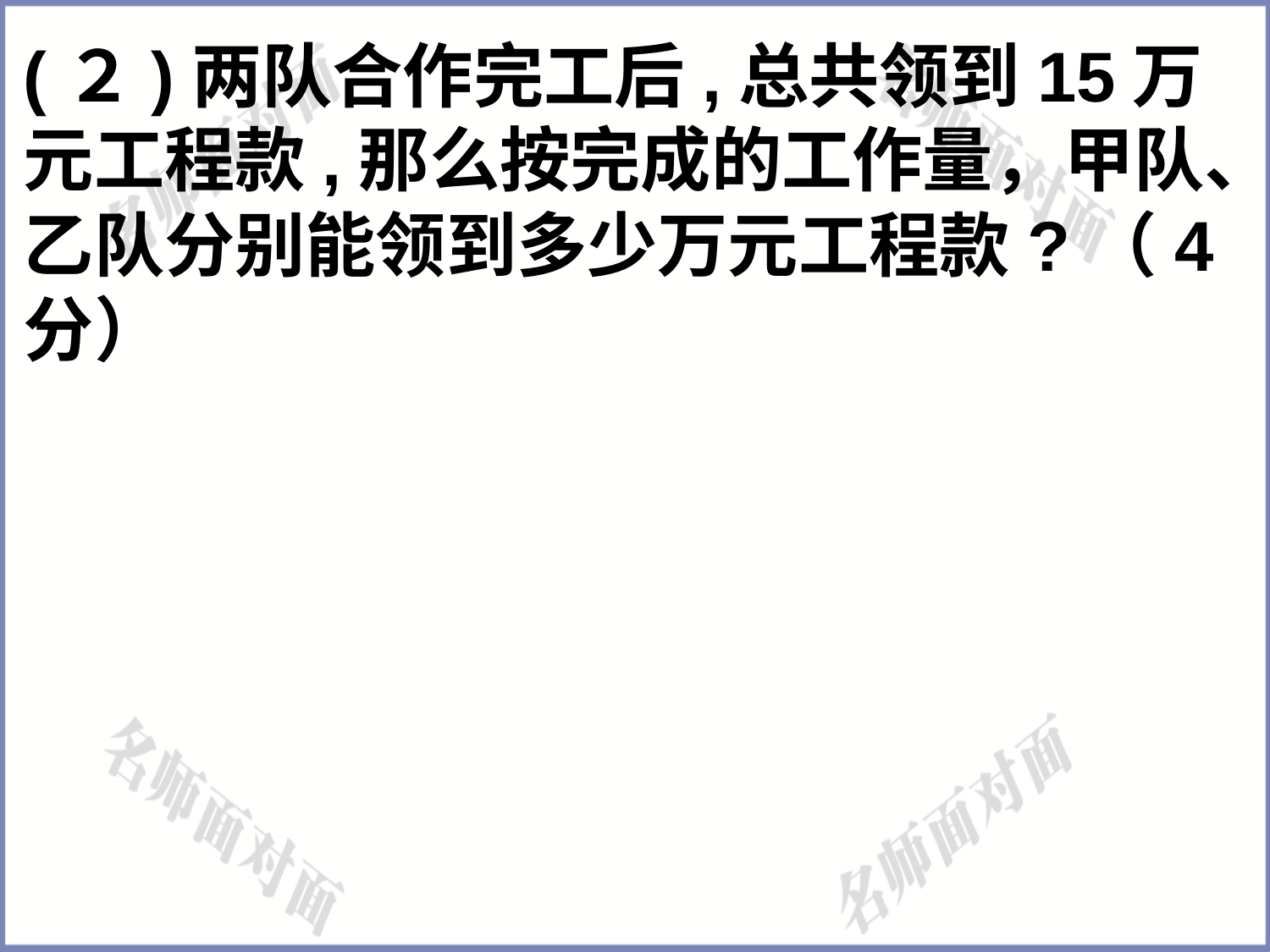

(２)两队合作完工后,总共领到15万元工程款,那么按完成的工作量，甲队、乙队分别能领到多少万元工程款?（4分）